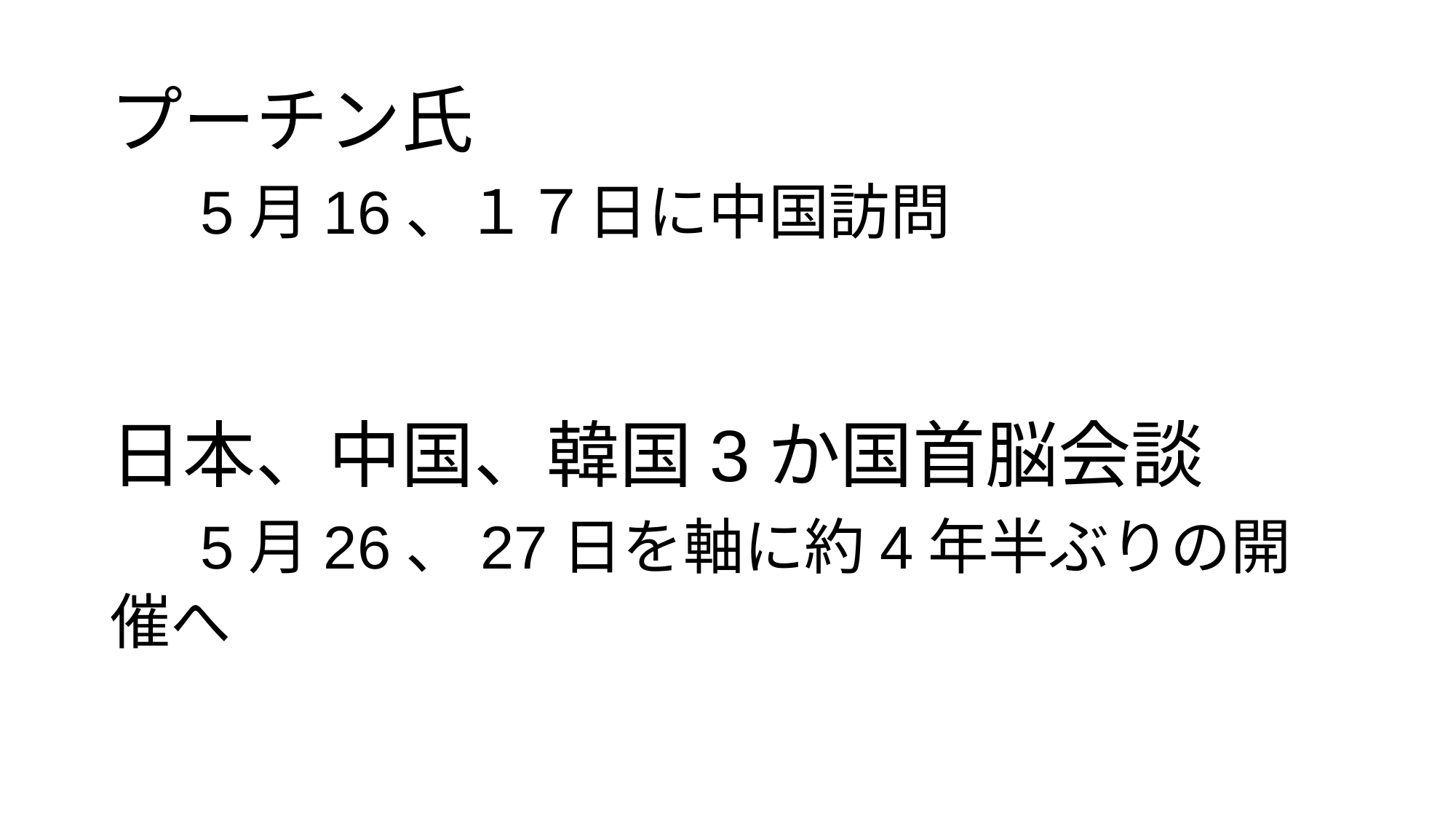

# プーチン氏 　5月16、１７日に中国訪問 日本、中国、韓国3か国首脳会談 　5月26、27日を軸に約4年半ぶりの開催へ